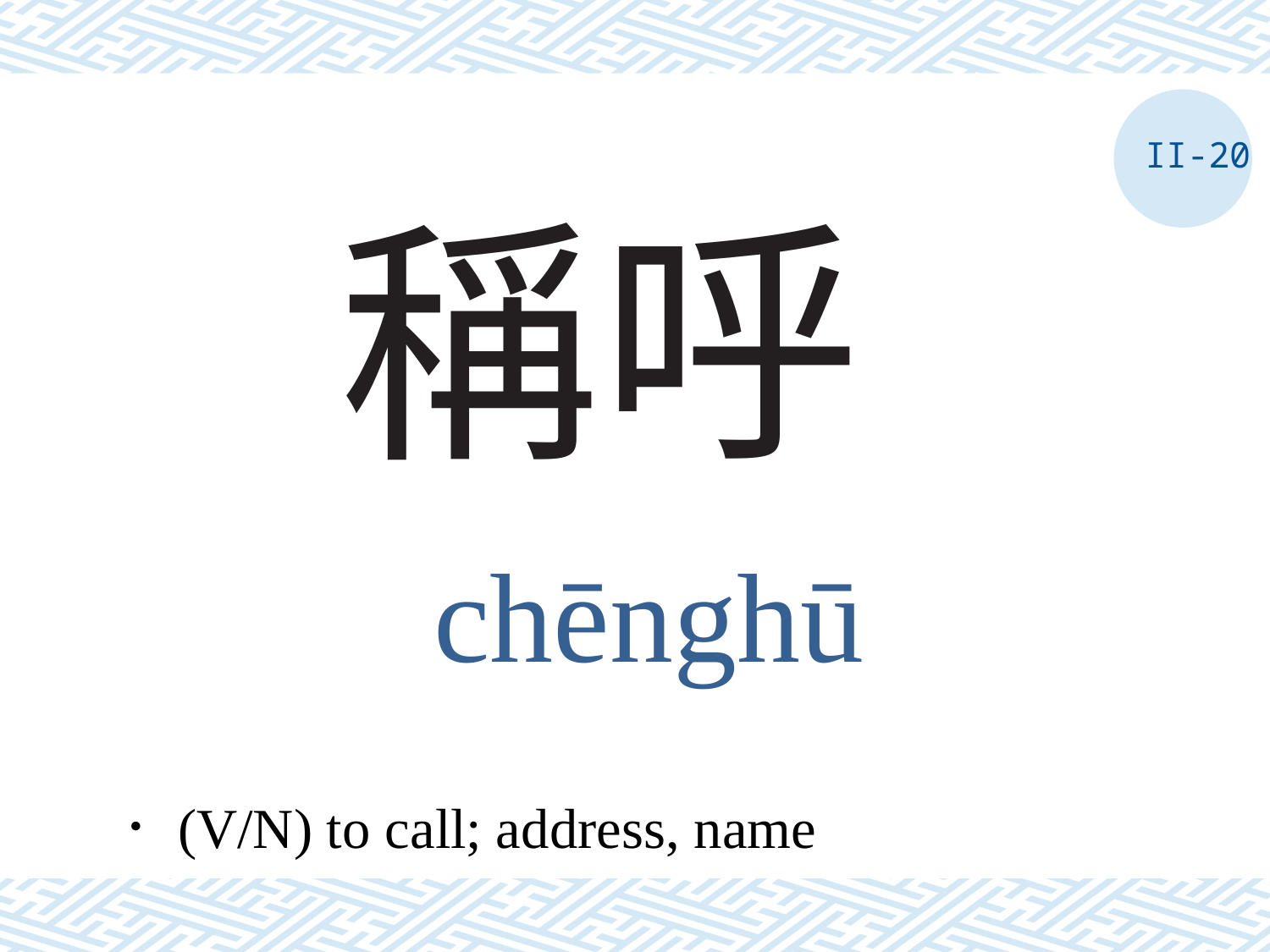

II-20

# 稱呼
chēnghū
．(V/N) to call; address, name